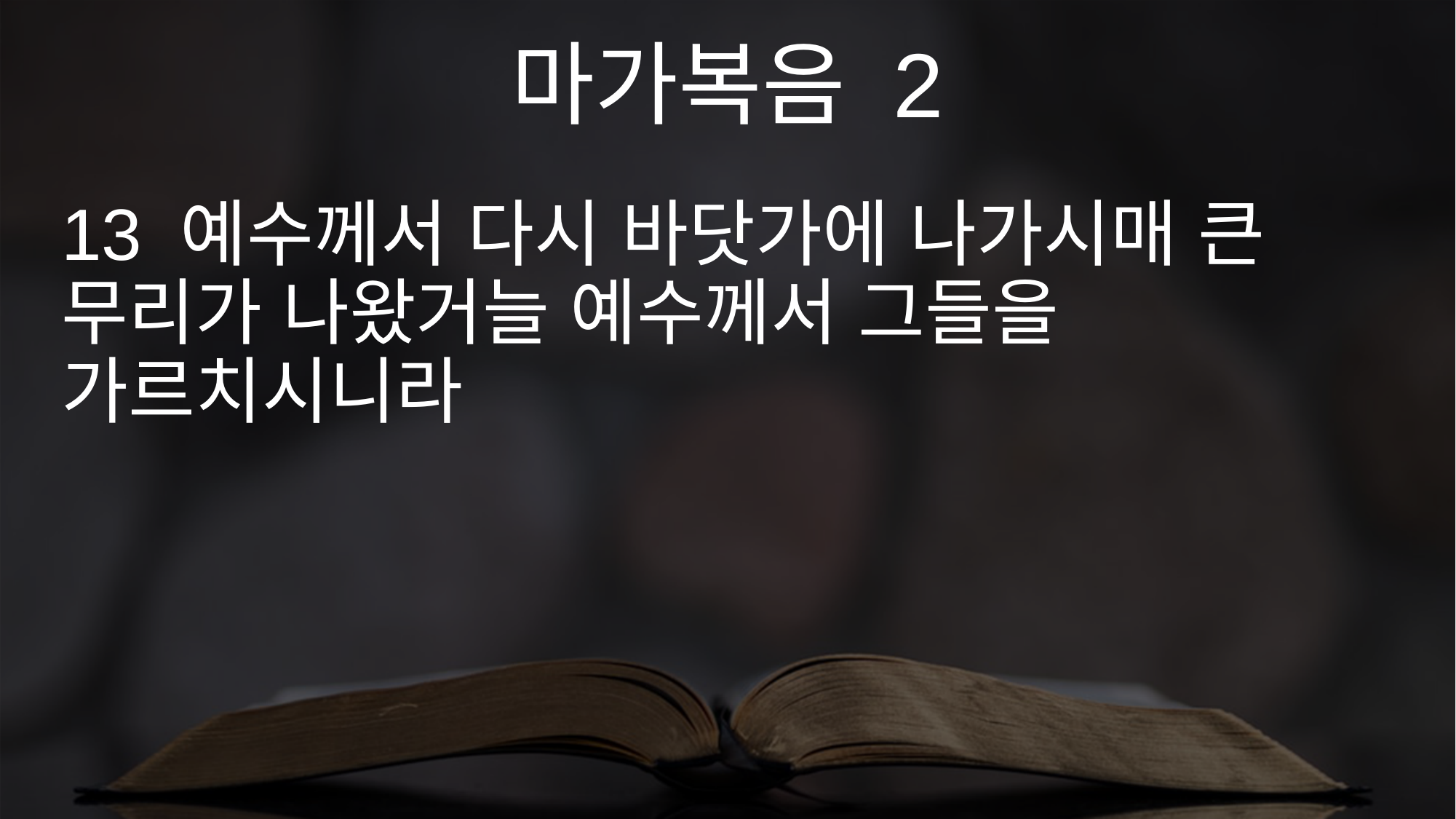

마가복음 2
13 예수께서 다시 바닷가에 나가시매 큰 무리가 나왔거늘 예수께서 그들을 가르치시니라